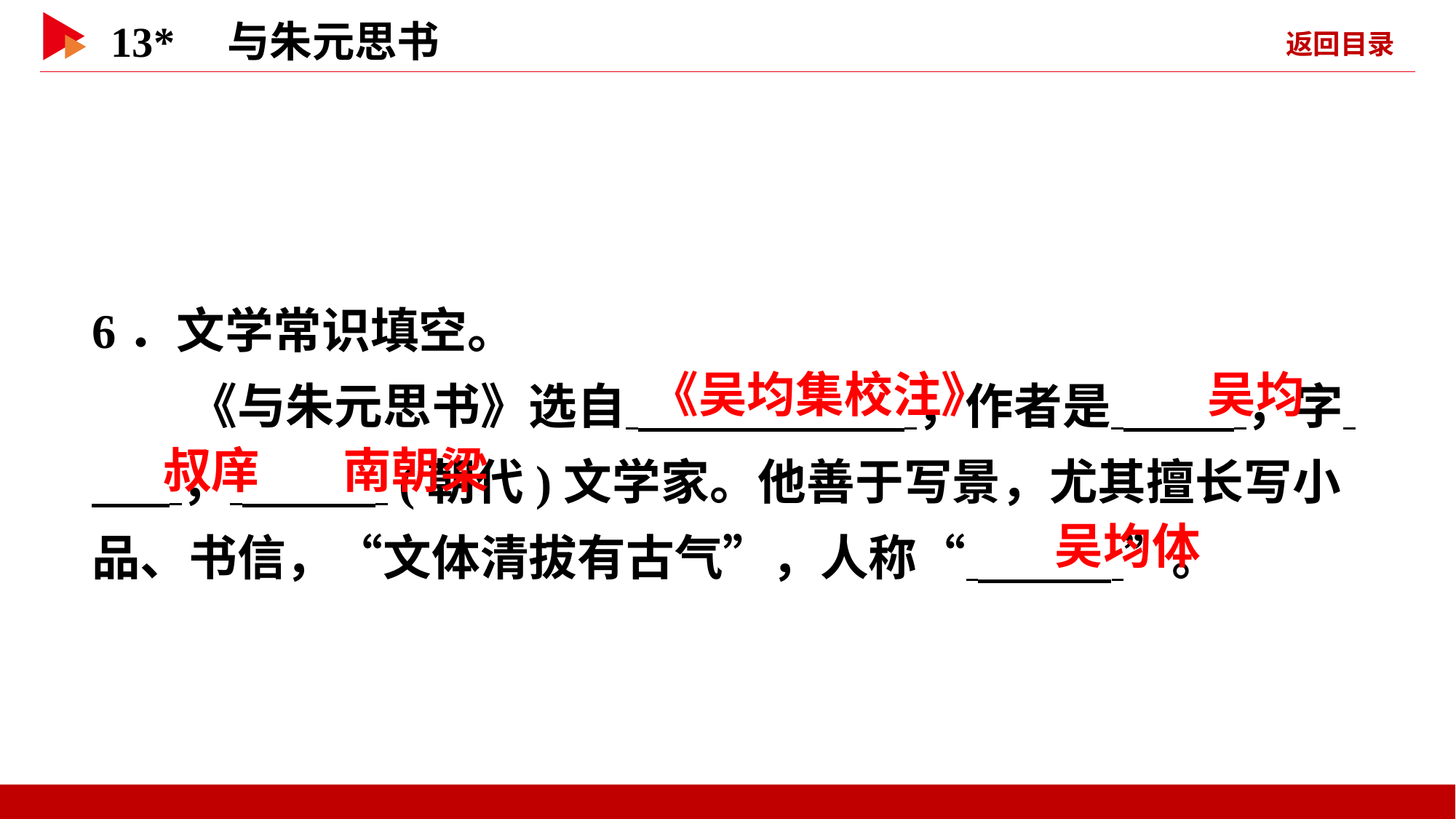

6．文学常识填空。
　　《与朱元思书》选自                          ，作者是            ，字          ，              (朝代)文学家。他善于写景，尤其擅长写小品、书信，“文体清拔有古气”，人称“              ”。
 《吴均集校注》
 吴均
 叔庠
 南朝梁
 吴均体